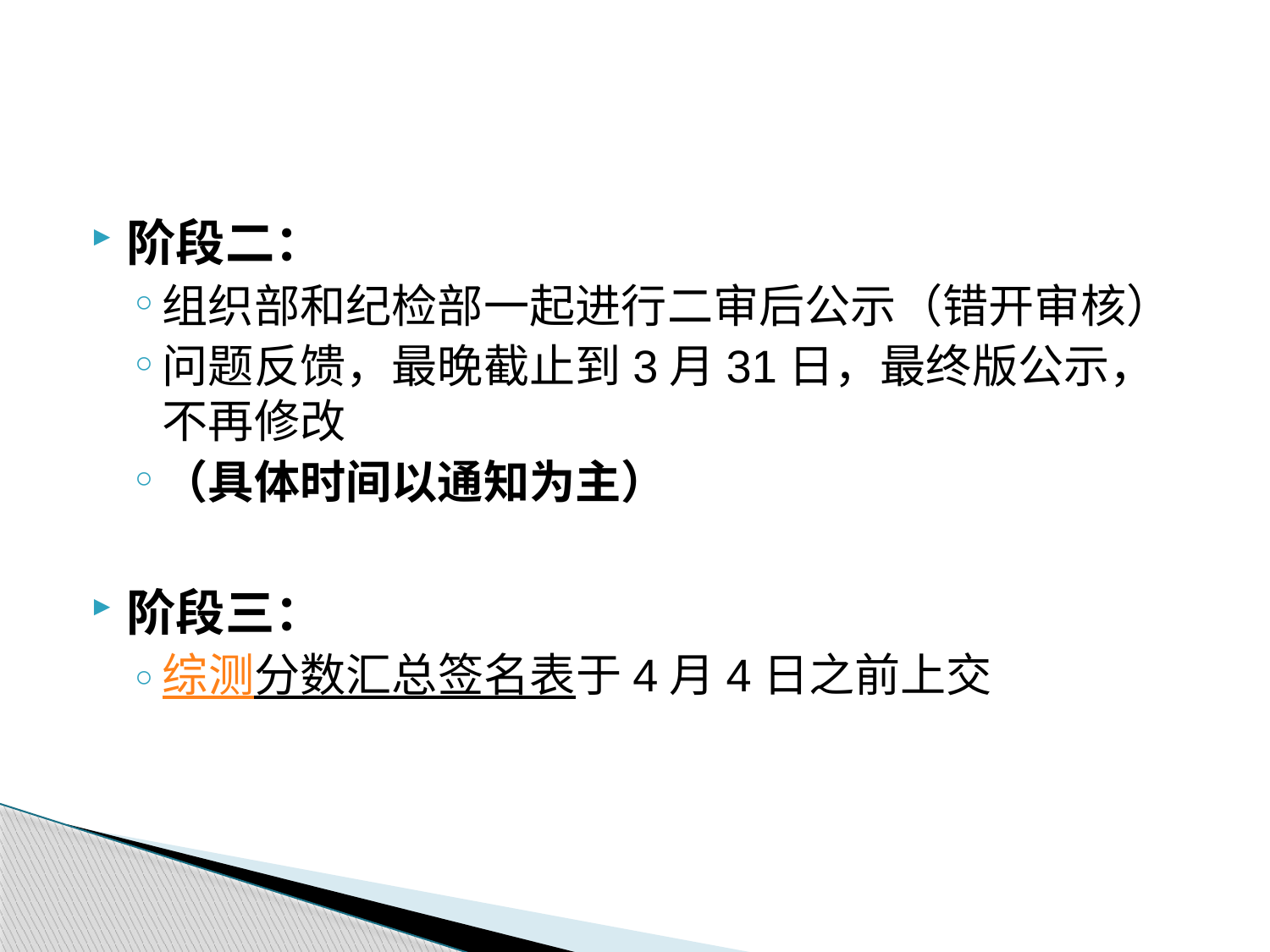

#
阶段二：
组织部和纪检部一起进行二审后公示（错开审核）
问题反馈，最晚截止到3月31日，最终版公示，不再修改
（具体时间以通知为主）

阶段三：
综测分数汇总签名表于4月4日之前上交